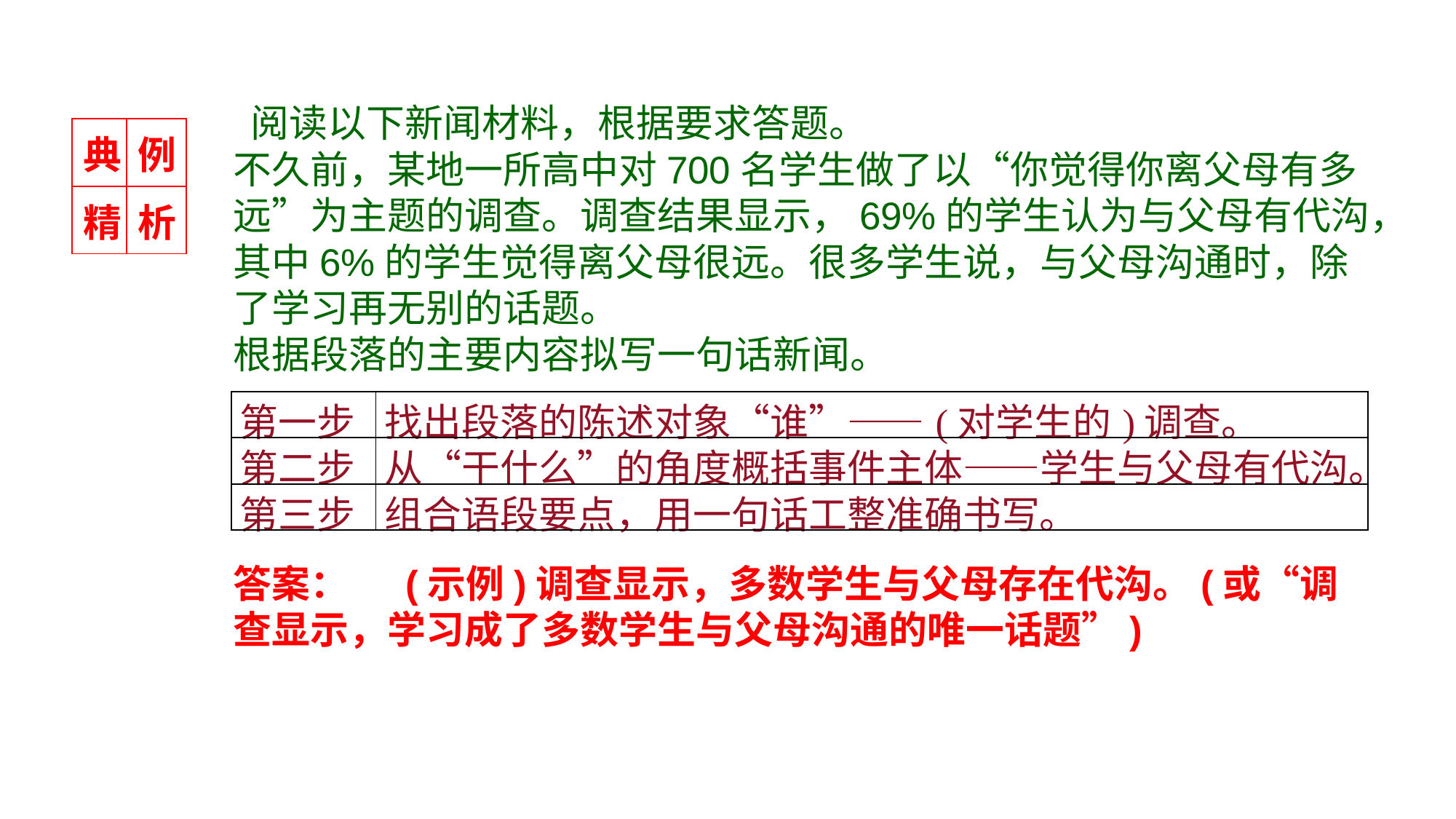

阅读以下新闻材料，根据要求答题。
不久前，某地一所高中对700名学生做了以“你觉得你离父母有多远”为主题的调查。调查结果显示，69%的学生认为与父母有代沟，其中6%的学生觉得离父母很远。很多学生说，与父母沟通时，除了学习再无别的话题。
根据段落的主要内容拟写一句话新闻。
| 典 | 例 |
| --- | --- |
| 精 | 析 |
| 第一步 | 找出段落的陈述对象“谁”——(对学生的)调查。 |
| --- | --- |
| 第二步 | 从“干什么”的角度概括事件主体——学生与父母有代沟。 |
| 第三步 | 组合语段要点，用一句话工整准确书写。 |
答案：　 (示例)调查显示，多数学生与父母存在代沟。(或“调查显示，学习成了多数学生与父母沟通的唯一话题”)